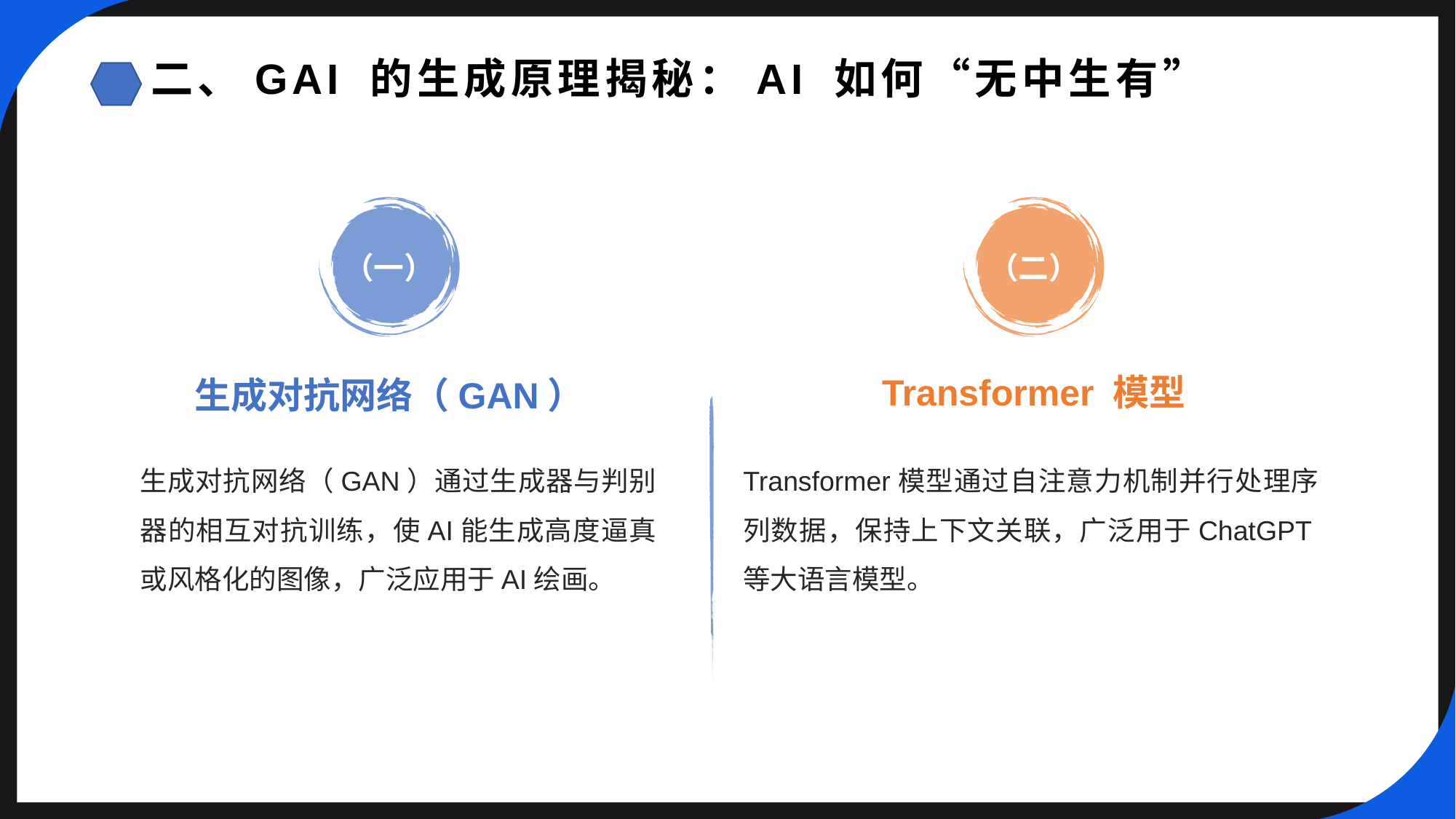

二、GAI 的生成原理揭秘：AI 如何“无中生有”
（一）
（二）
Transformer 模型
生成对抗网络（GAN）

生成对抗网络（GAN）通过生成器与判别器的相互对抗训练，使AI能生成高度逼真或风格化的图像，广泛应用于AI绘画。
Transformer模型通过自注意力机制并行处理序列数据，保持上下文关联，广泛用于ChatGPT等大语言模型。